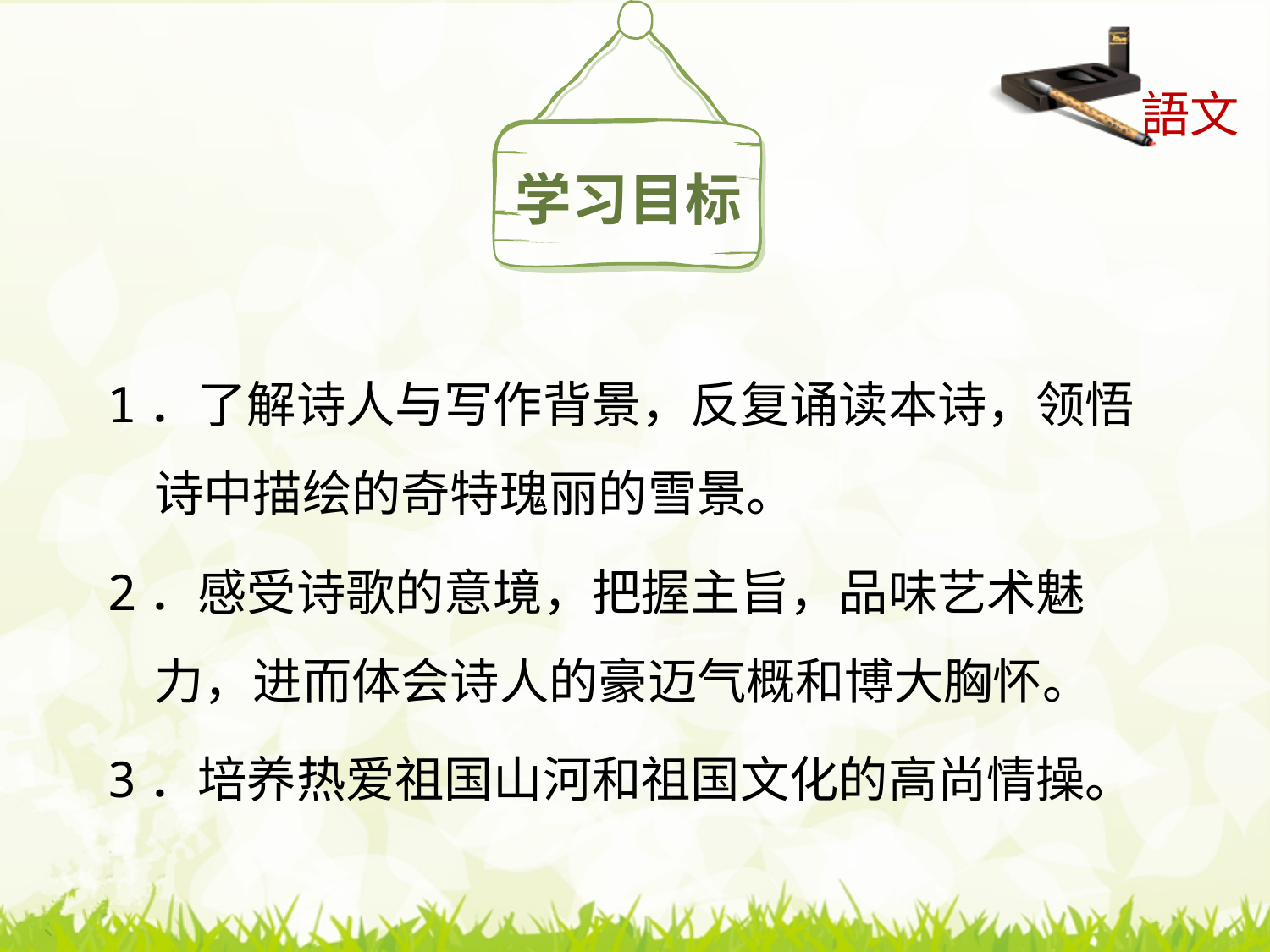

学习目标
1．了解诗人与写作背景，反复诵读本诗，领悟诗中描绘的奇特瑰丽的雪景。
2．感受诗歌的意境，把握主旨，品味艺术魅力，进而体会诗人的豪迈气概和博大胸怀。
3．培养热爱祖国山河和祖国文化的高尚情操。